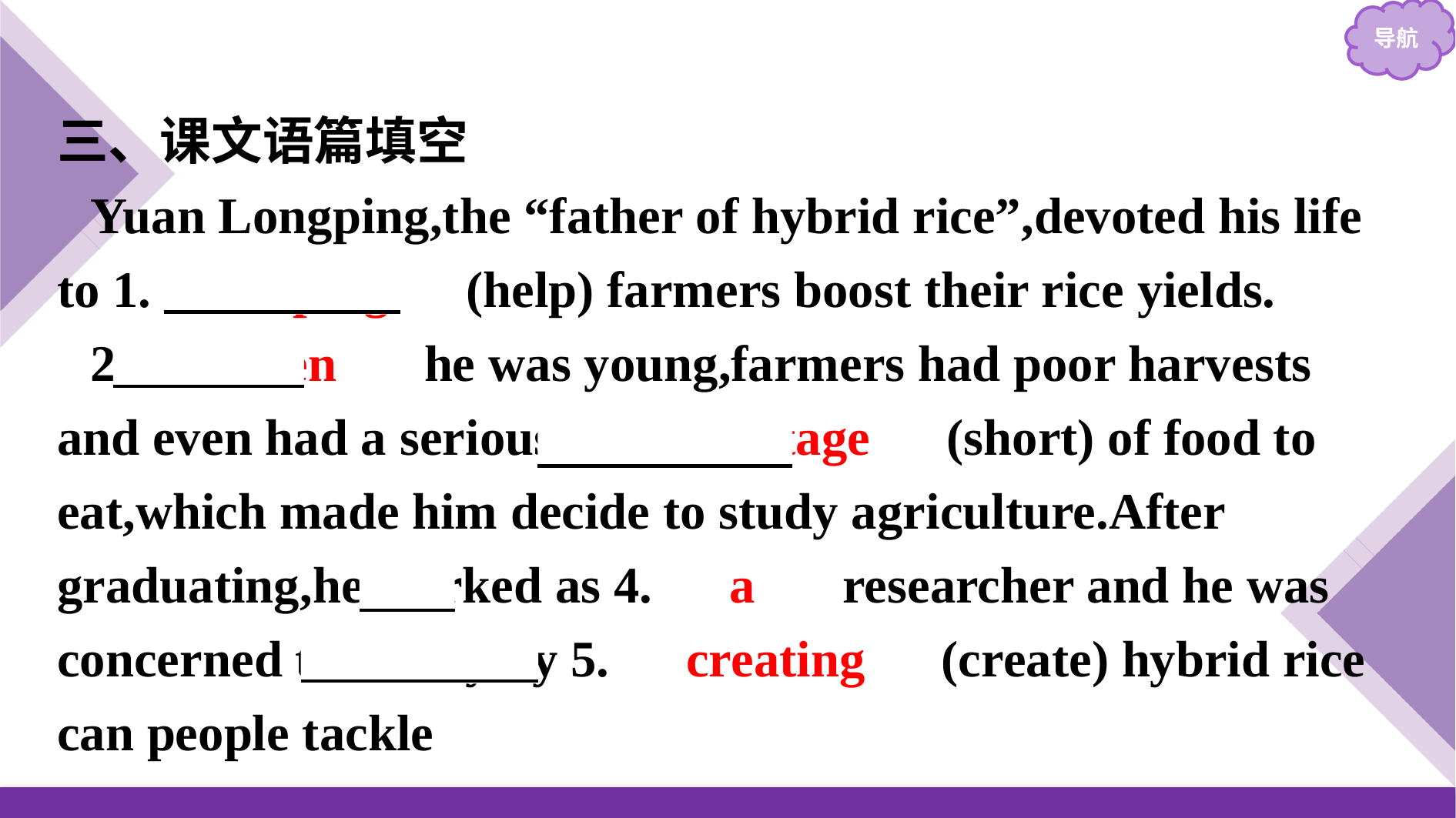

三、课文语篇填空
Yuan Longping,the “father of hybrid rice”,devoted his life to 1.　helping　(help) farmers boost their rice yields.
2.　When　 he was young,farmers had poor harvests and even had a serious 3.　shortage　(short) of food to eat,which made him decide to study agriculture.After graduating,he worked as 4.　a　 researcher and he was concerned that only by 5.　creating　(create) hybrid rice can people tackle